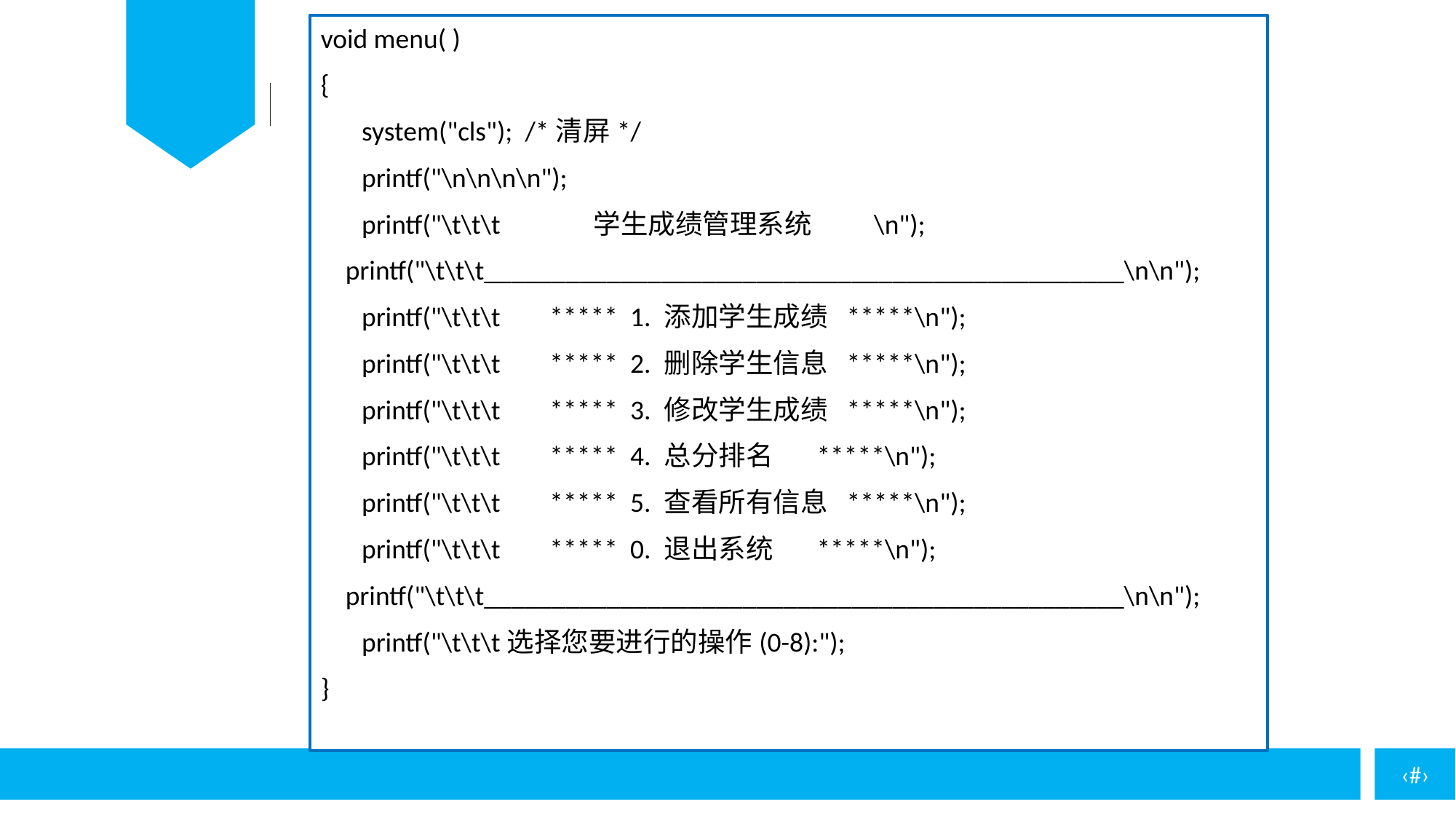

void menu( )
{
  	system("cls");  /*清屏*/
	printf("\n\n\n\n");
	printf("\t\t\t              学生成绩管理系统         \n");
    printf("\t\t\t_______________________________________________\n\n");
	printf("\t\t\t        *****  1. 添加学生成绩  *****\n");
	printf("\t\t\t        *****  2. 删除学生信息  *****\n");
	printf("\t\t\t        *****  3. 修改学生成绩  *****\n");
	printf("\t\t\t        *****  4. 总分排名      *****\n");
 	printf("\t\t\t        *****  5. 查看所有信息  *****\n");
	printf("\t\t\t        *****  0. 退出系统      *****\n");
    printf("\t\t\t_______________________________________________\n\n");
  	printf("\t\t\t选择您要进行的操作(0-8):");
}